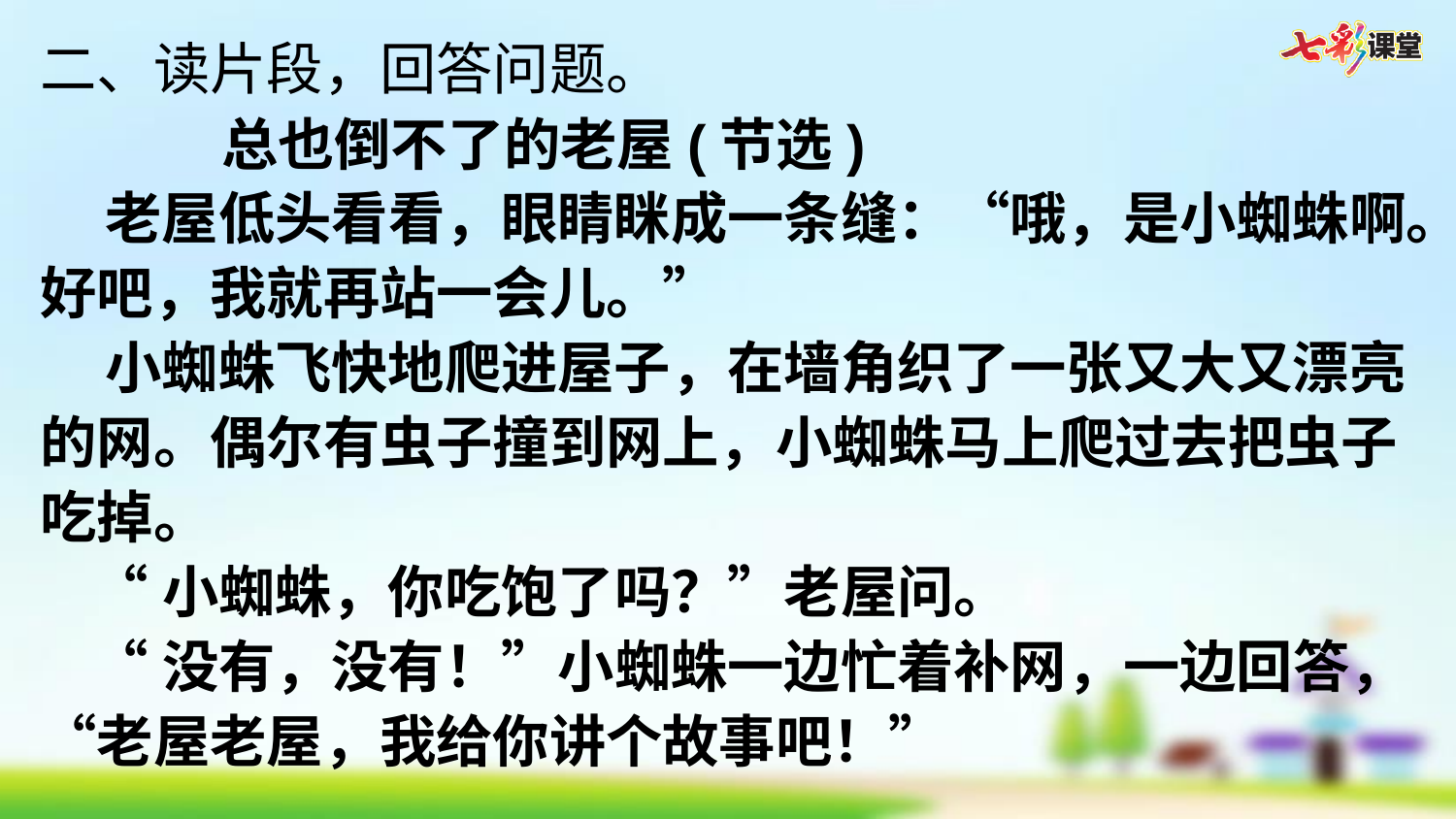

二、读片段，回答问题。
             总也倒不了的老屋(节选)
    老屋低头看看，眼睛眯成一条缝：“哦，是小蜘蛛啊。好吧，我就再站一会儿。”
    小蜘蛛飞快地爬进屋子，在墙角织了一张又大又漂亮的网。偶尔有虫子撞到网上，小蜘蛛马上爬过去把虫子吃掉。
    “小蜘蛛，你吃饱了吗？”老屋问。
    “没有，没有！”小蜘蛛一边忙着补网，一边回答，“老屋老屋，我给你讲个故事吧！”